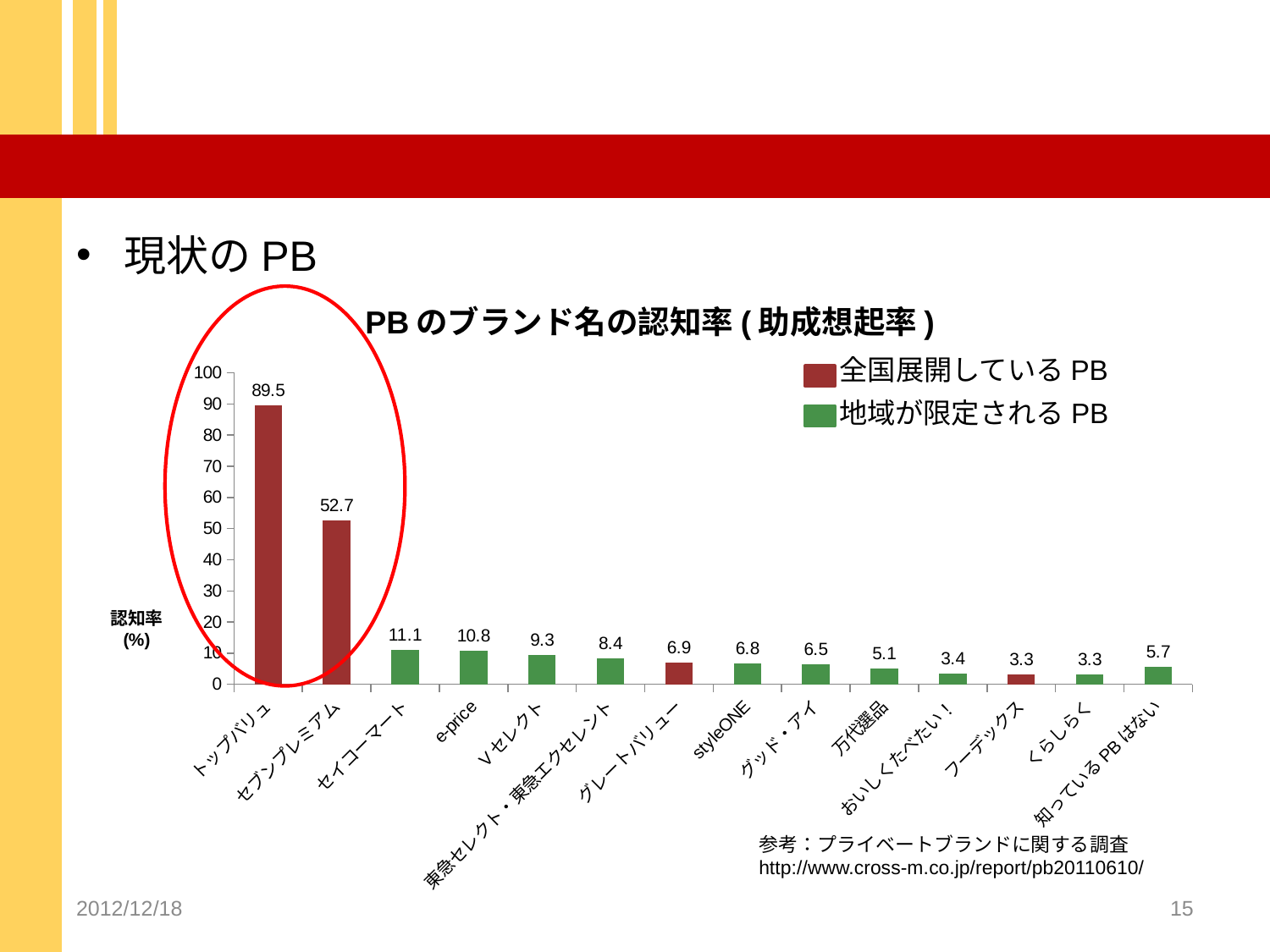

#

現状のPB

### Chart: PBのブランド名の認知率(助成想起率)

| Category |  |
|---|---|
| トップバリュ | 89.5 |
| セブンプレミアム | 52.7 |
| セイコーマート | 11.1 |
| e-price | 10.8 |
| Vセレクト | 9.3 |
| 東急セレクト・東急エクセレント | 8.4 |
| グレートバリュー | 6.9 |
| styleONE | 6.8 |
| グッド・アイ | 6.5 |
| 万代選品 | 5.1 |
| おいしくたべたい！ | 3.4 |
| フーデックス | 3.3 |
| くらしらく | 3.3 |
| 知っているPBはない | 5.7 |
全国展開しているPB

地域が限定されるPB

参考：プライベートブランドに関する調査
http://www.cross-m.co.jp/report/pb20110610/
2012/12/18
15